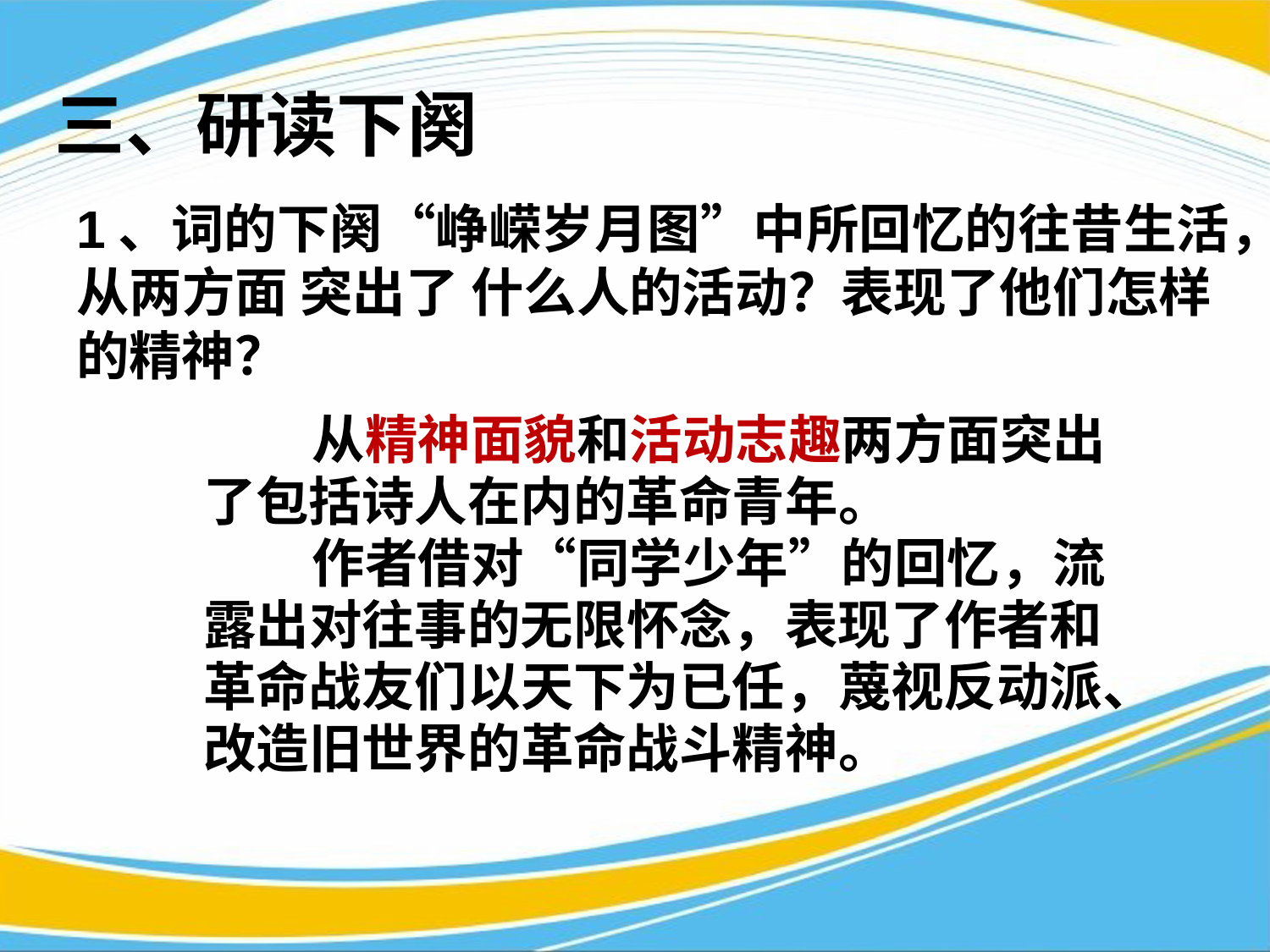

三、研读下阕
# 1、词的下阕“峥嵘岁月图”中所回忆的往昔生活，从两方面 突出了 什么人的活动？表现了他们怎样的精神？
        从精神面貌和活动志趣两方面突出了包括诗人在内的革命青年。
        作者借对“同学少年”的回忆，流露出对往事的无限怀念，表现了作者和革命战友们以天下为已任，蔑视反动派、改造旧世界的革命战斗精神。